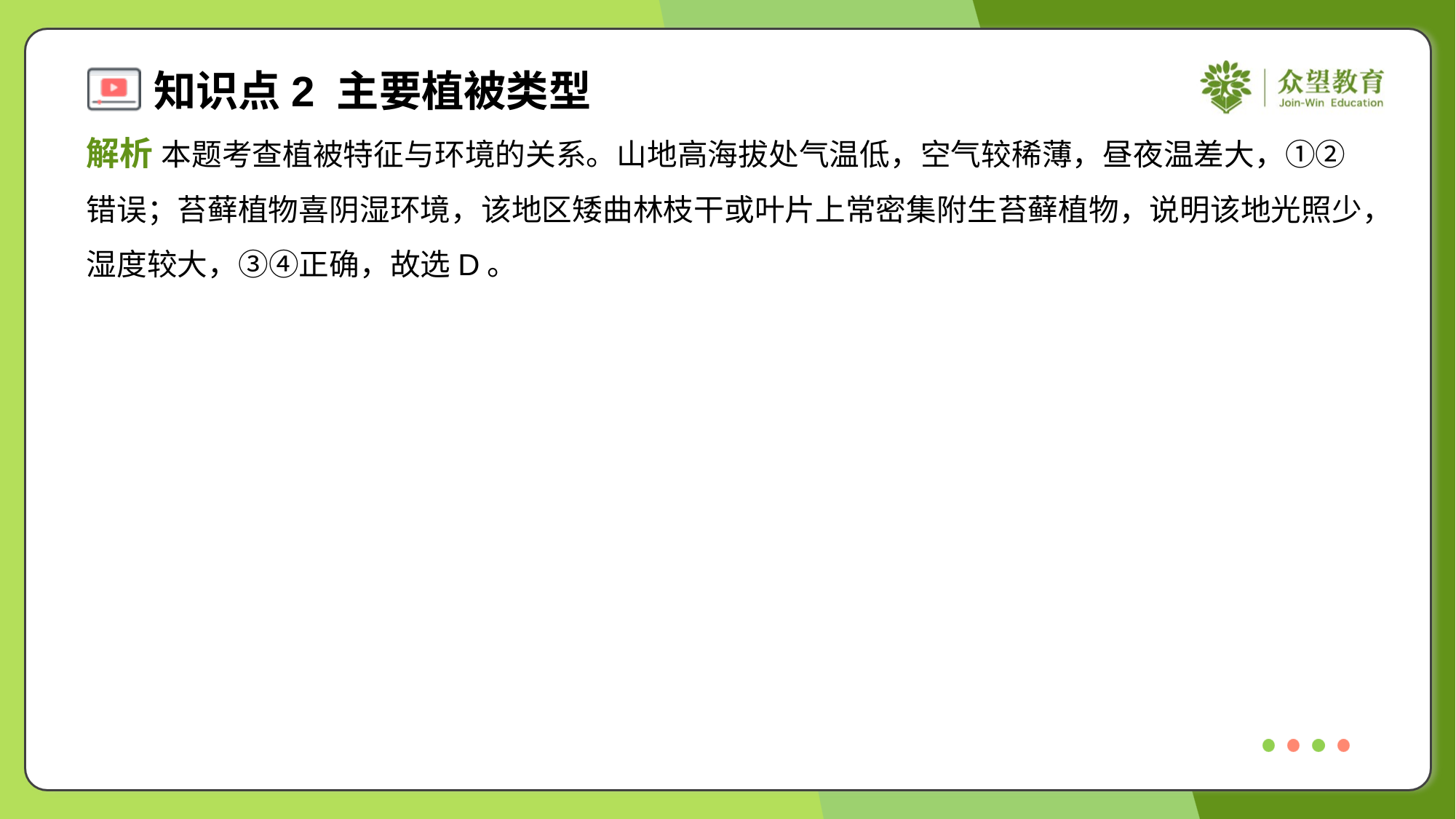

解析 本题考查植被特征与环境的关系。山地高海拔处气温低，空气较稀薄，昼夜温差大，①②
错误；苔藓植物喜阴湿环境，该地区矮曲林枝干或叶片上常密集附生苔藓植物，说明该地光照少，
湿度较大，③④正确，故选D。